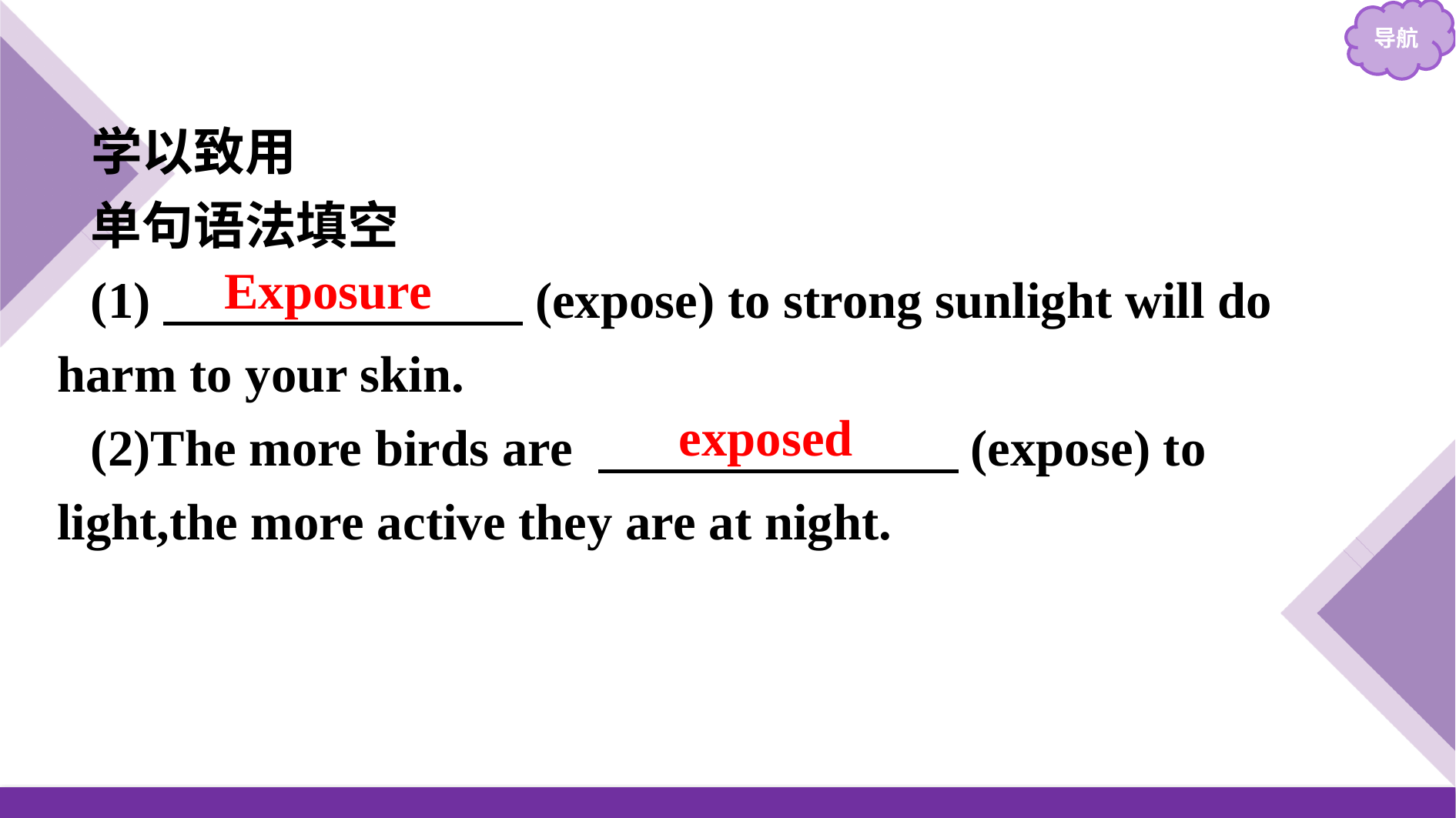

学以致用
单句语法填空
(1)　　　　　　　(expose) to strong sunlight will do harm to your skin.
(2)The more birds are 　　　　　　　(expose) to light,the more active they are at night.
Exposure
exposed